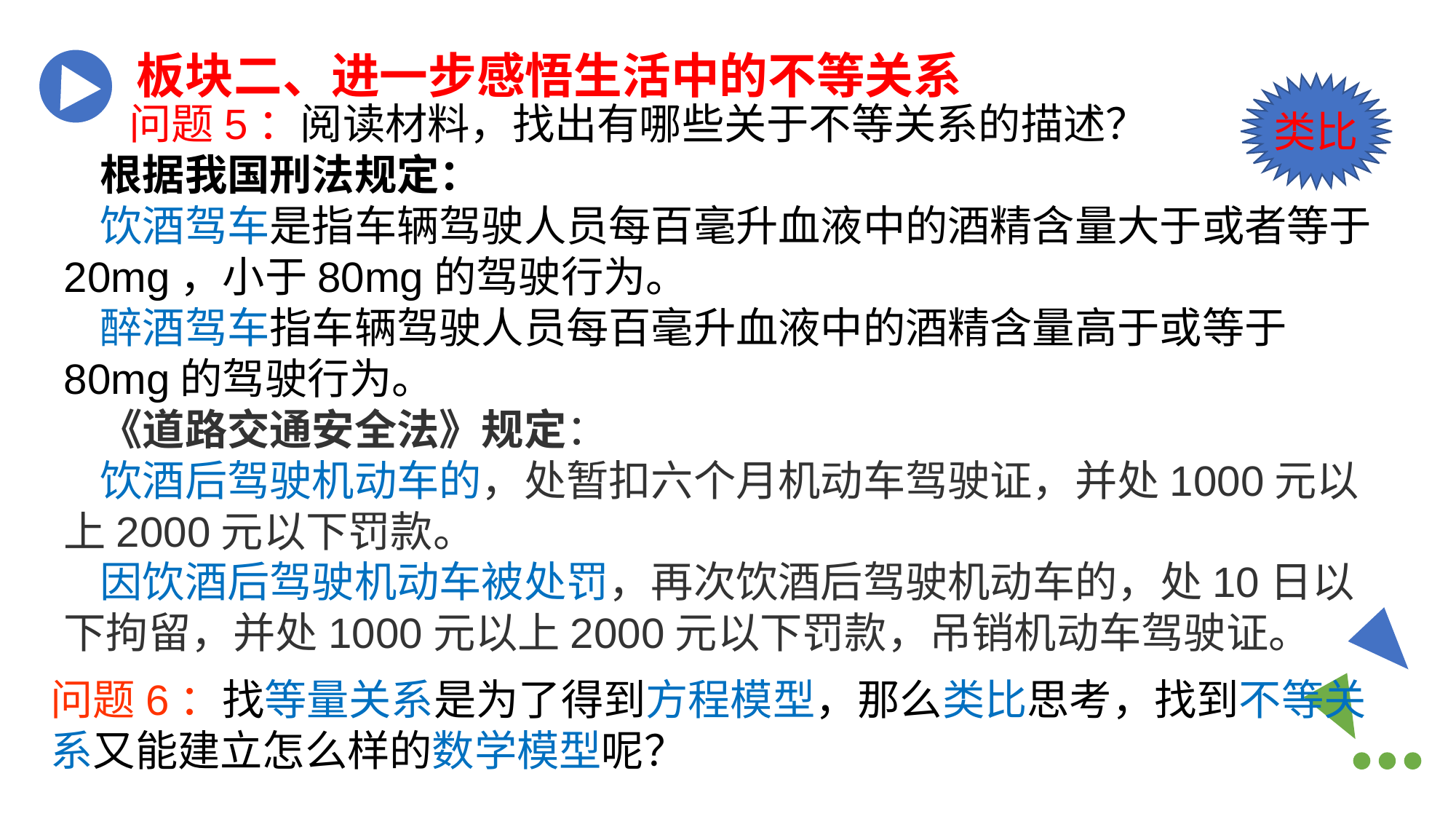

板块二、进一步感悟生活中的不等关系

  问题5：阅读材料，找出有哪些关于不等关系的描述？
根据我国刑法规定：
饮酒驾车是指车辆驾驶人员每百毫升血液中的酒精含量大于或者等于20mg，小于80mg的驾驶行为。
醉酒驾车指车辆驾驶人员每百毫升血液中的酒精含量高于或等于80mg的驾驶行为。
《道路交通安全法》规定：
饮酒后驾驶机动车的，处暂扣六个月机动车驾驶证，并处1000元以上2000元以下罚款。
因饮酒后驾驶机动车被处罚，再次饮酒后驾驶机动车的，处10日以下拘留，并处1000元以上2000元以下罚款，吊销机动车驾驶证。

类比
问题6：找等量关系是为了得到方程模型，那么类比思考，找到不等关系又能建立怎么样的数学模型呢？